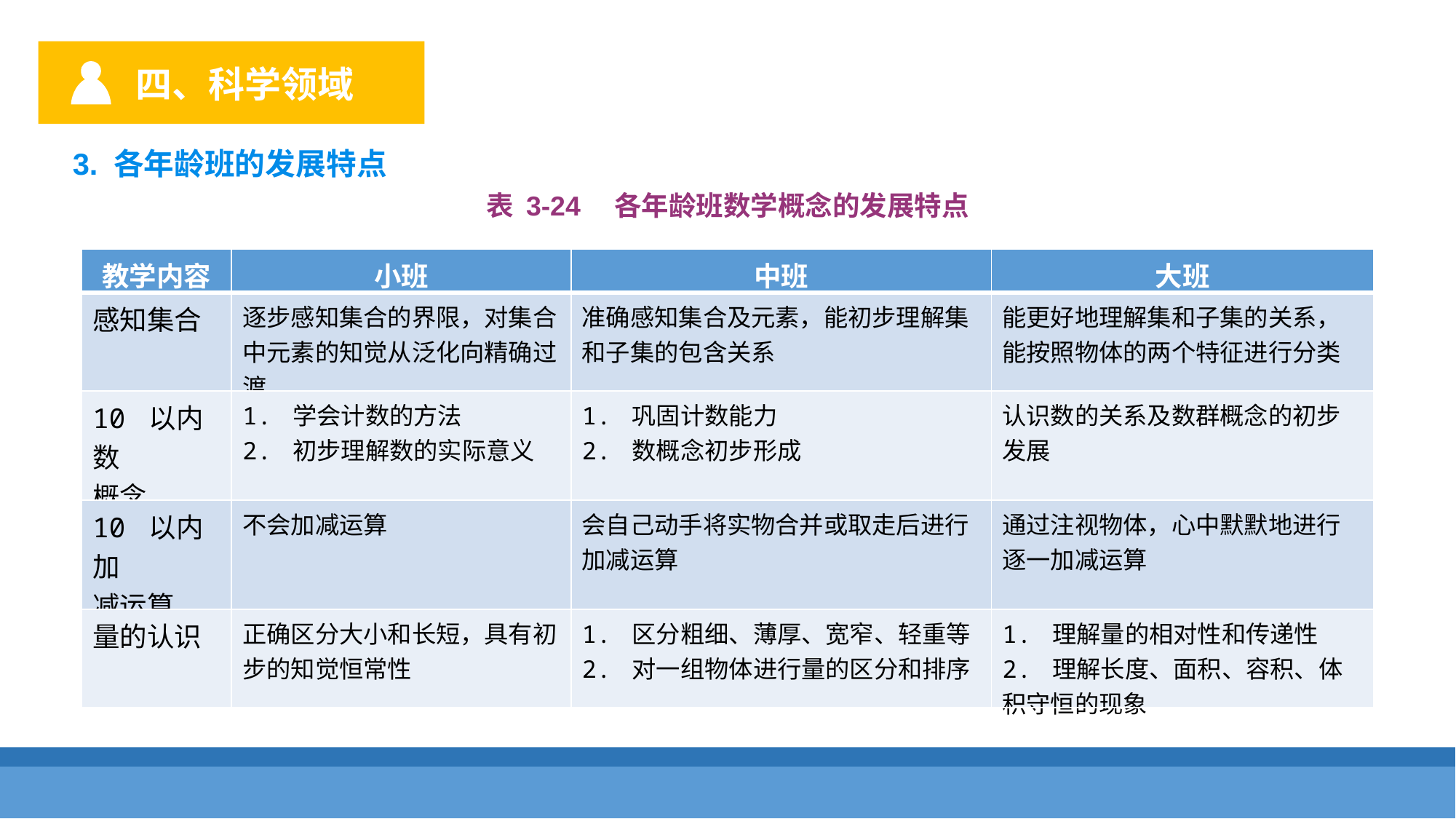

四、科学领域

3. 各年龄班的发展特点
表 3-24　各年龄班数学概念的发展特点
| 教学内容 | 小班 | 中班 | 大班 |
| --- | --- | --- | --- |
| 感知集合 | 逐步感知集合的界限，对集合中元素的知觉从泛化向精确过渡 | 准确感知集合及元素，能初步理解集和子集的包含关系 | 能更好地理解集和子集的关系，能按照物体的两个特征进行分类 |
| 10 以内数 概念 | 1. 学会计数的方法 2. 初步理解数的实际意义 | 1. 巩固计数能力 2. 数概念初步形成 | 认识数的关系及数群概念的初步发展 |
| 10 以内加 减运算 | 不会加减运算 | 会自己动手将实物合并或取走后进行加减运算 | 通过注视物体，心中默默地进行逐一加减运算 |
| 量的认识 | 正确区分大小和长短，具有初步的知觉恒常性 | 1. 区分粗细、薄厚、宽窄、轻重等 2. 对一组物体进行量的区分和排序 | 1. 理解量的相对性和传递性 2. 理解长度、面积、容积、体积守恒的现象 |